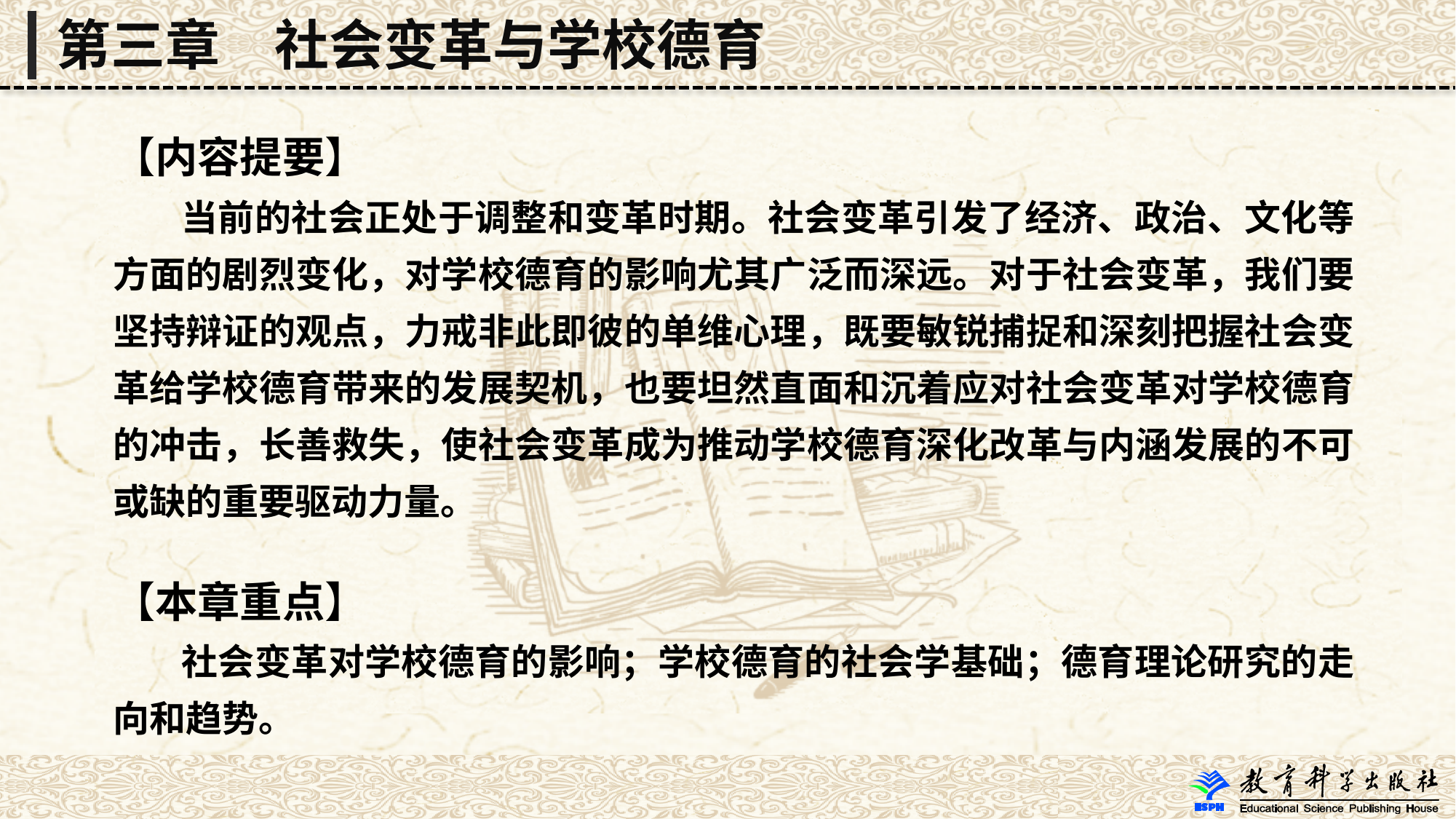

第三章　社会变革与学校德育
【内容提要】
       当前的社会正处于调整和变革时期。社会变革引发了经济、政治、文化等方面的剧烈变化，对学校德育的影响尤其广泛而深远。对于社会变革，我们要坚持辩证的观点，力戒非此即彼的单维心理，既要敏锐捕捉和深刻把握社会变革给学校德育带来的发展契机，也要坦然直面和沉着应对社会变革对学校德育的冲击，长善救失，使社会变革成为推动学校德育深化改革与内涵发展的不可或缺的重要驱动力量。

【本章重点】
       社会变革对学校德育的影响；学校德育的社会学基础；德育理论研究的走向和趋势。